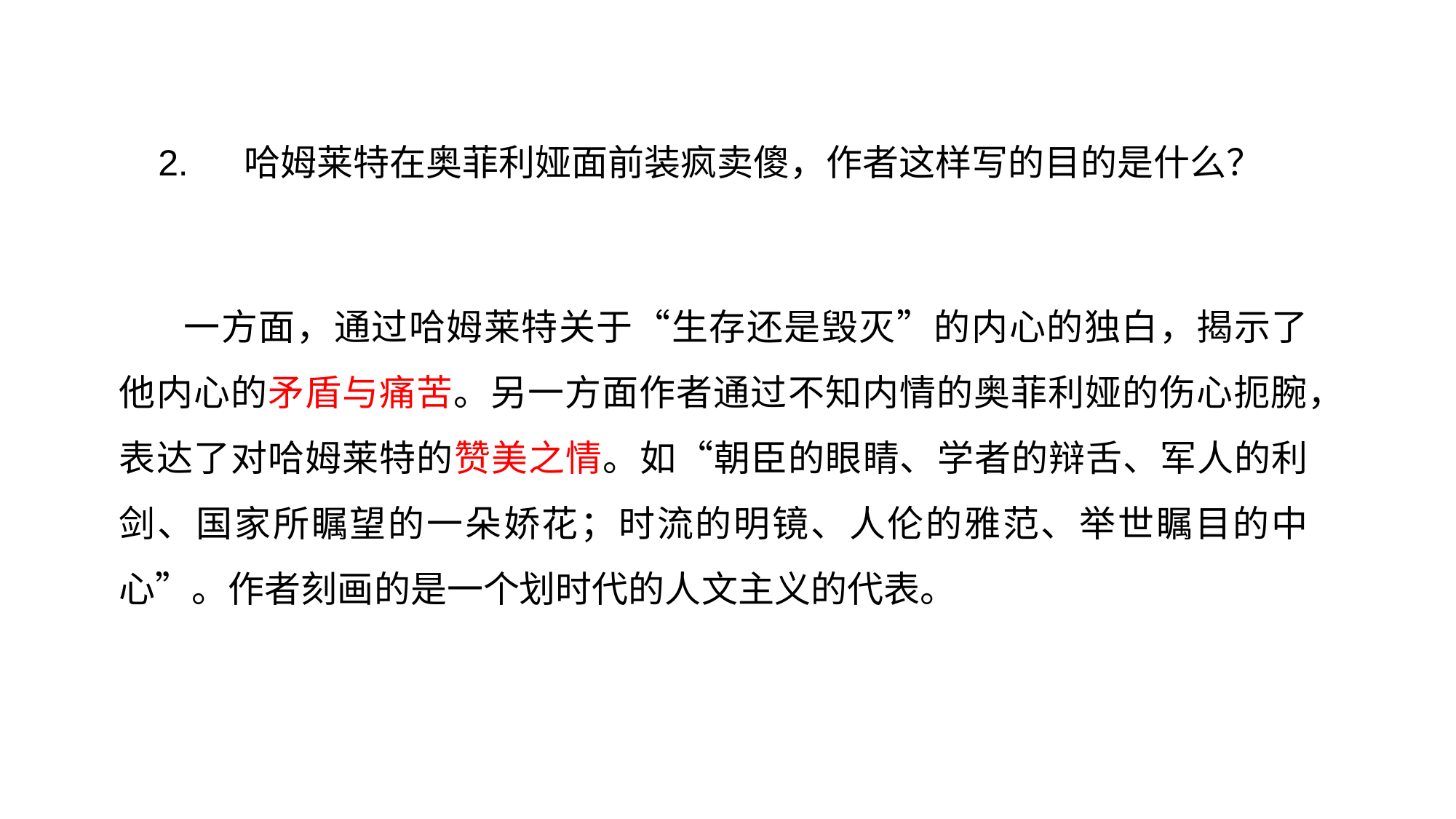

2. 　哈姆莱特在奥菲利娅面前装疯卖傻，作者这样写的目的是什么？

一方面，通过哈姆莱特关于“生存还是毁灭”的内心的独白，揭示了他内心的矛盾与痛苦。另一方面作者通过不知内情的奥菲利娅的伤心扼腕，表达了对哈姆莱特的赞美之情。如“朝臣的眼睛、学者的辩舌、军人的利剑、国家所瞩望的一朵娇花；时流的明镜、人伦的雅范、举世瞩目的中心”。作者刻画的是一个划时代的人文主义的代表。